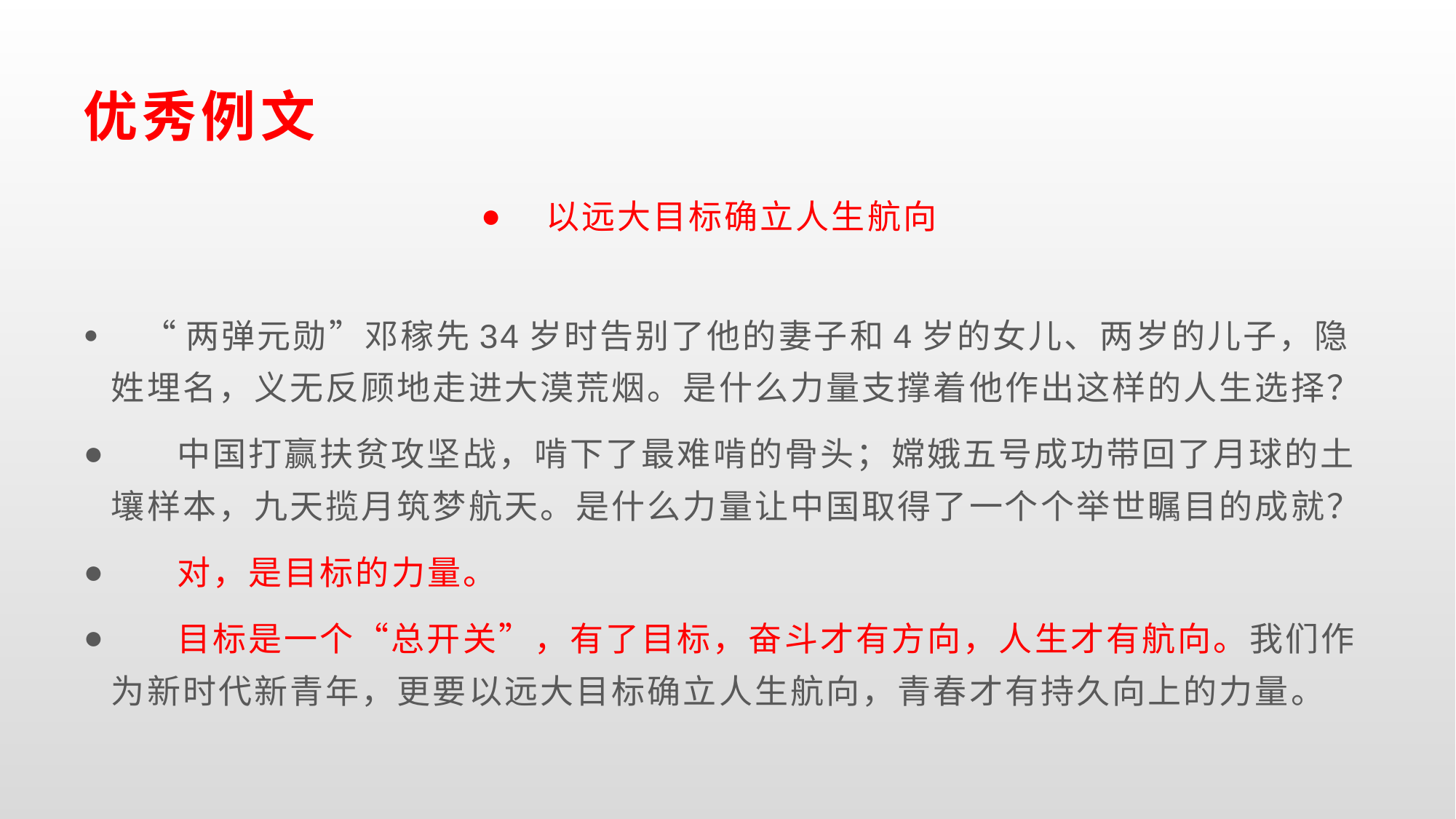

# 优秀例文
以远大目标确立人生航向

    “两弹元勋”邓稼先34岁时告别了他的妻子和4岁的女儿、两岁的儿子，隐姓埋名，义无反顾地走进大漠荒烟。是什么力量支撑着他作出这样的人生选择？
      中国打赢扶贫攻坚战，啃下了最难啃的骨头；嫦娥五号成功带回了月球的土壤样本，九天揽月筑梦航天。是什么力量让中国取得了一个个举世瞩目的成就？
      对，是目标的力量。
      目标是一个“总开关”，有了目标，奋斗才有方向，人生才有航向。我们作为新时代新青年，更要以远大目标确立人生航向，青春才有持久向上的力量。